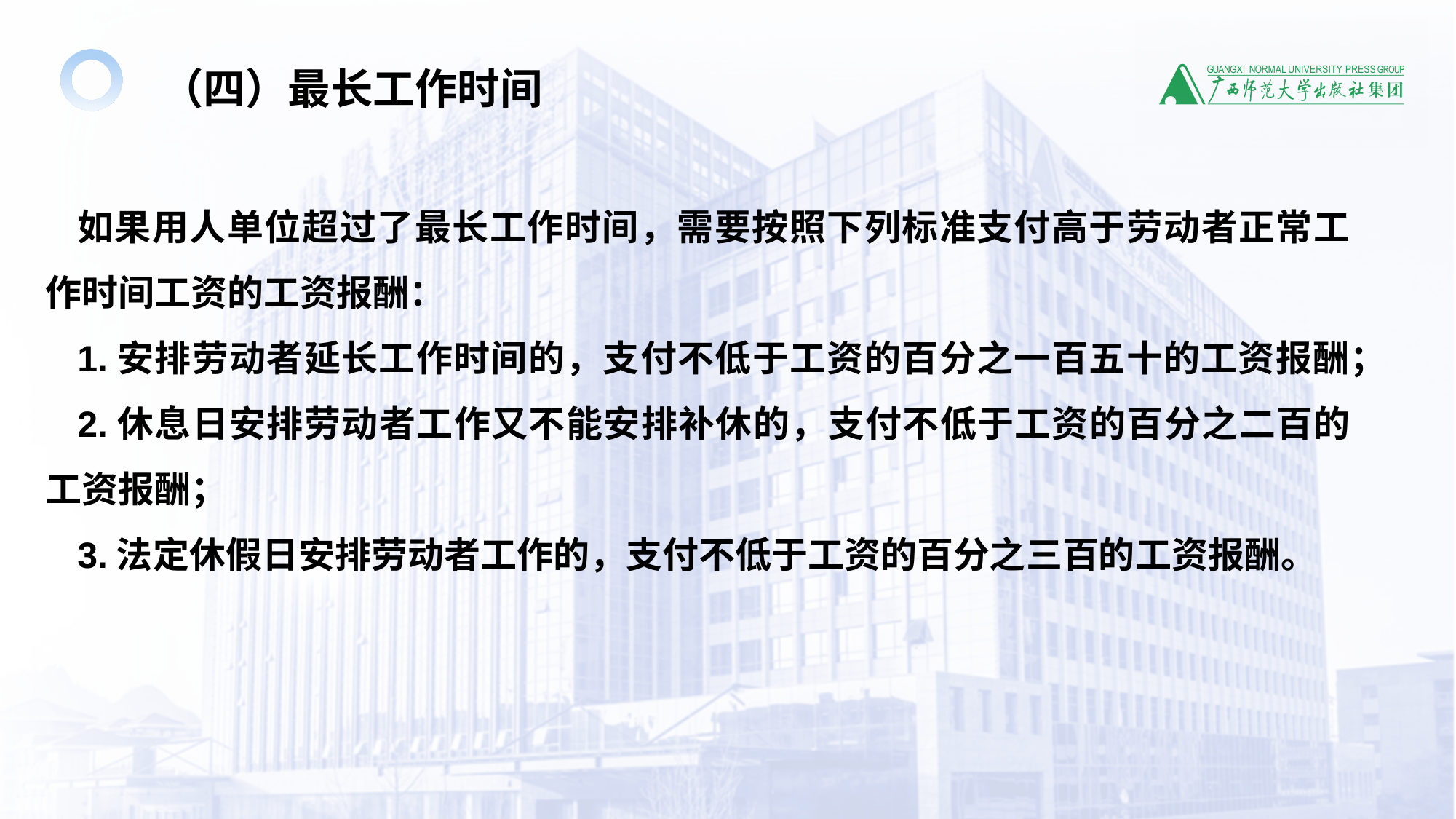

（四）最长工作时间

如果用人单位超过了最长工作时间，需要按照下列标准支付高于劳动者正常工作时间工资的工资报酬：
1.安排劳动者延长工作时间的，支付不低于工资的百分之一百五十的工资报酬；
2.休息日安排劳动者工作又不能安排补休的，支付不低于工资的百分之二百的工资报酬；
3.法定休假日安排劳动者工作的，支付不低于工资的百分之三百的工资报酬。